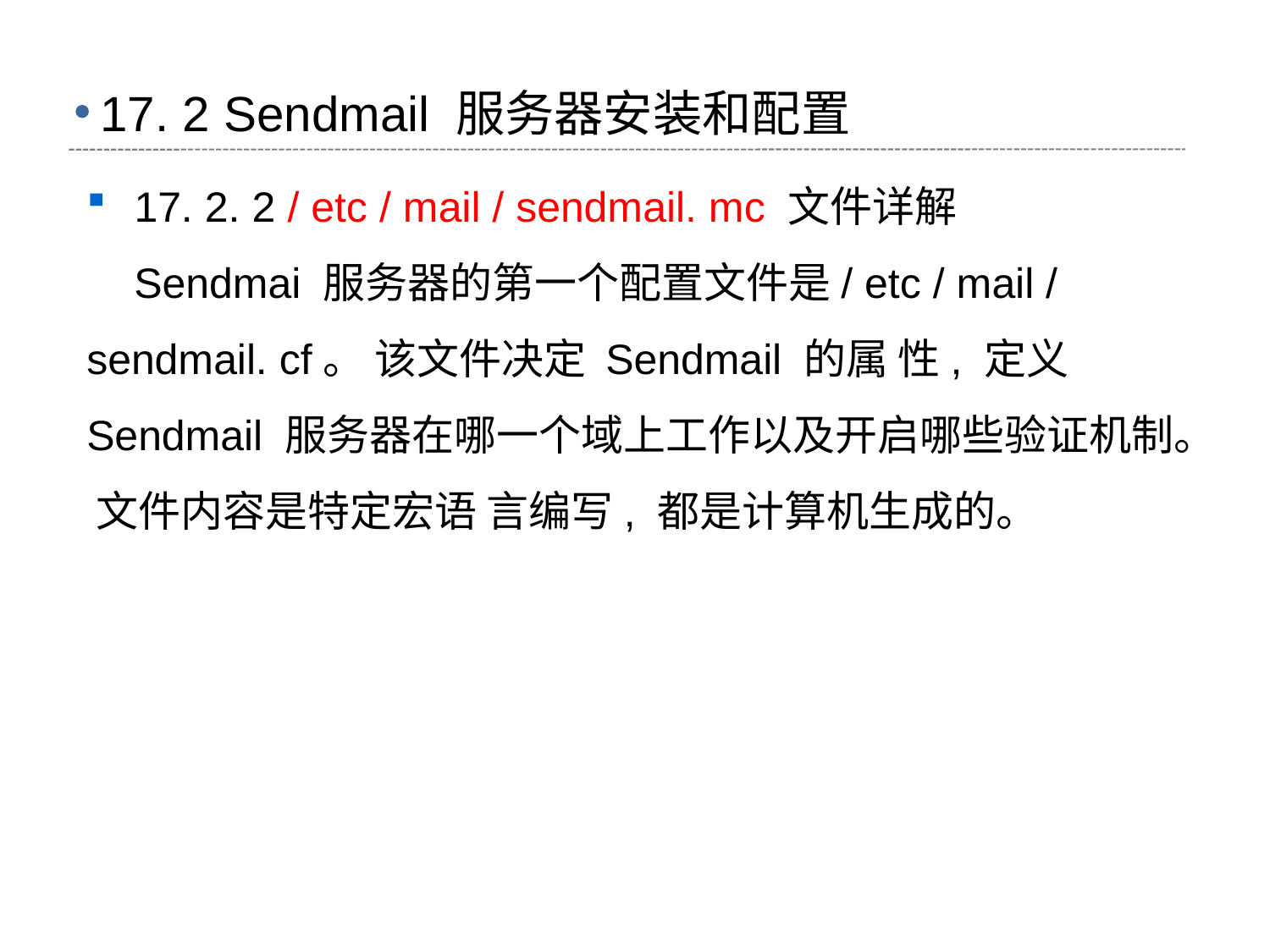

# 17. 2 Sendmail 服务器安装和配置
17. 2. 2 / etc / mail / sendmail. mc 文件详解
    Sendmai 服务器的第一个配置文件是/ etc / mail / sendmail. cf。 该文件决定 Sendmail 的属 性, 定义 Sendmail 服务器在哪一个域上工作以及开启哪些验证机制。 文件内容是特定宏语 言编写, 都是计算机生成的。